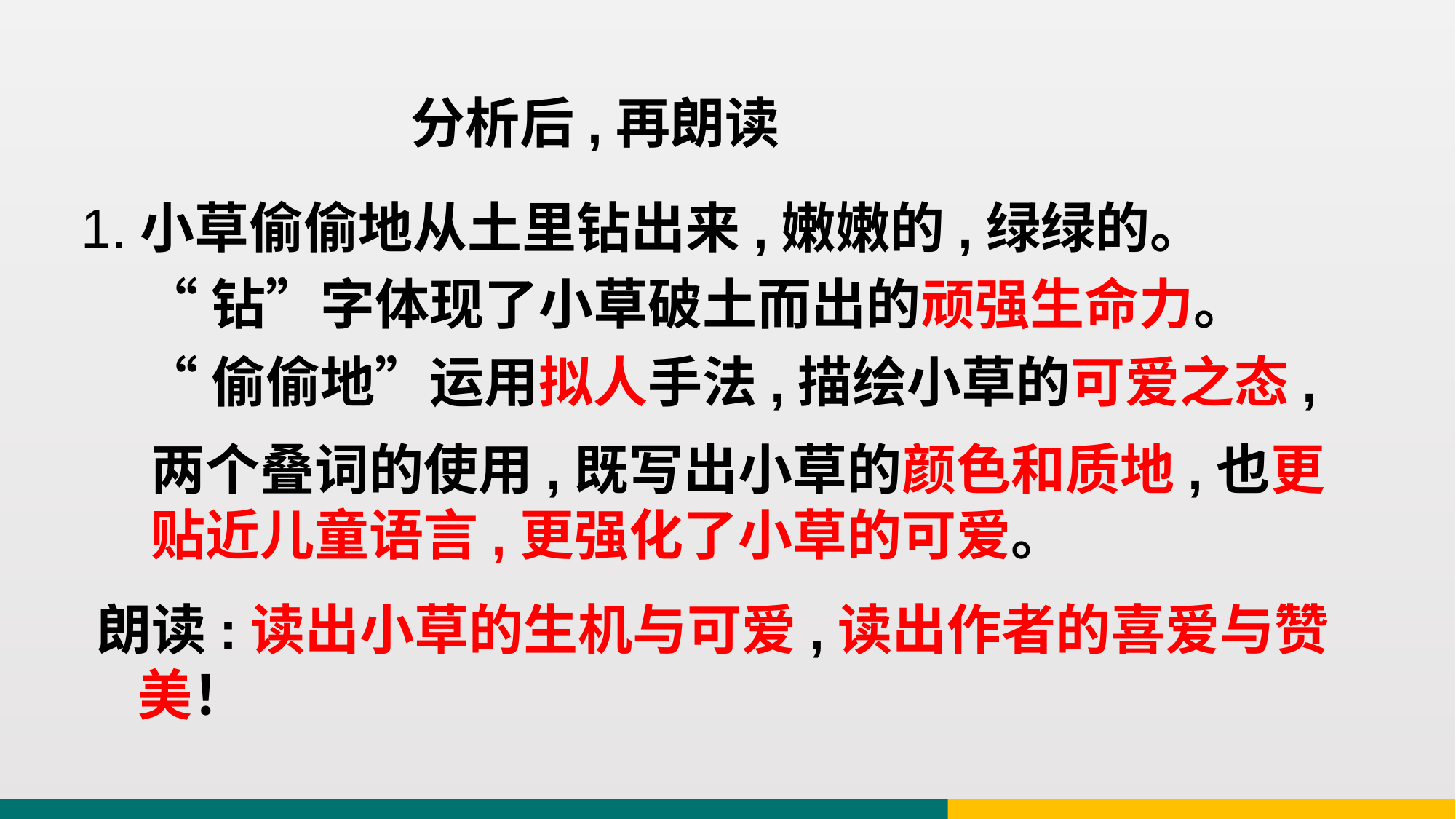

分析后,再朗读
1.小草偷偷地从土里钻出来,嫩嫩的,绿绿的。
“钻”字体现了小草破土而出的顽强生命力。
“偷偷地”运用拟人手法,描绘小草的可爱之态,
两个叠词的使用,既写出小草的颜色和质地,也更
贴近儿童语言,更强化了小草的可爱。

朗读:读出小草的生机与可爱,读出作者的喜爱与赞美！